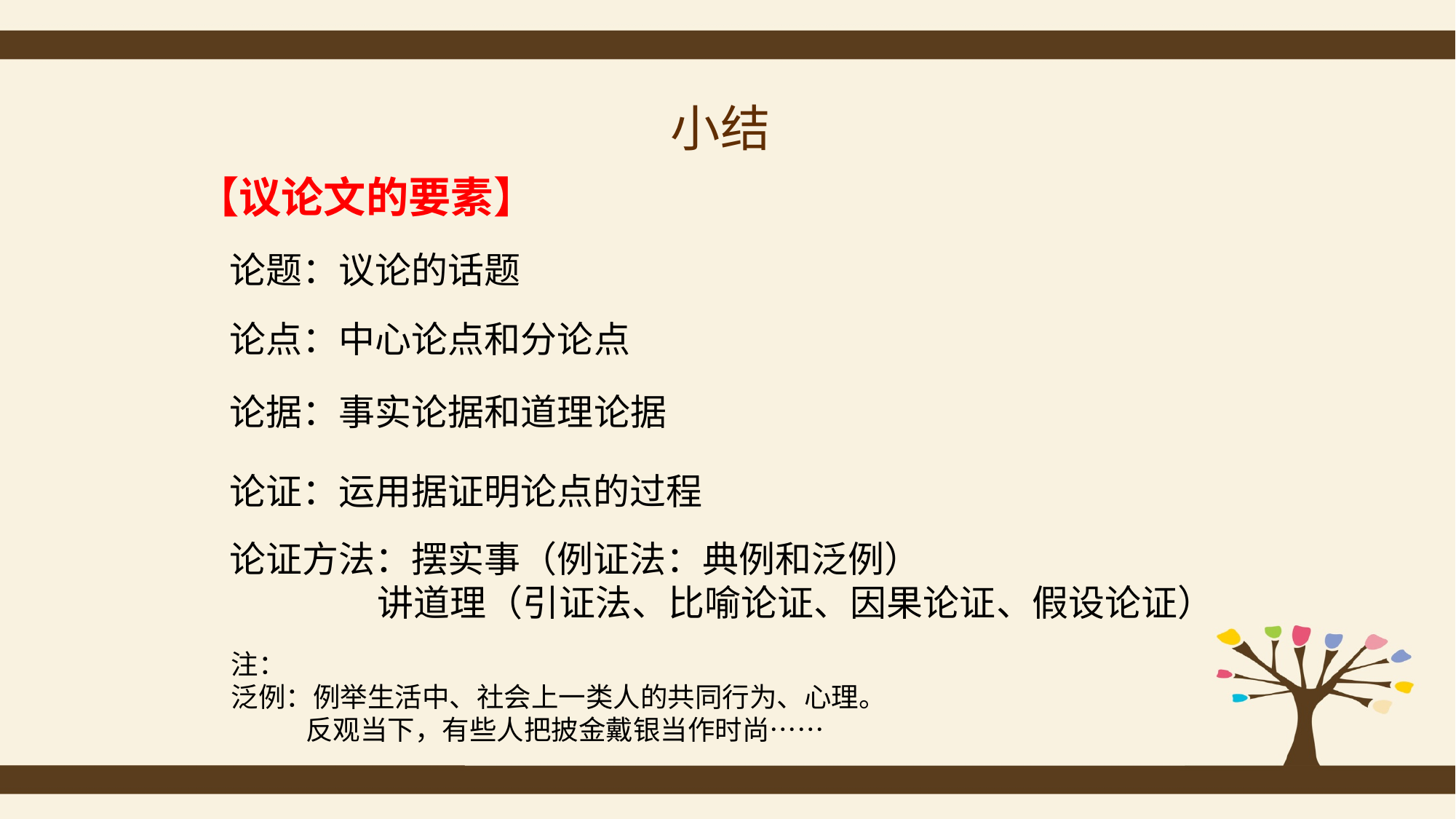

# 小结
【议论文的要素】
论题：议论的话题
论点：中心论点和分论点
论据：事实论据和道理论据
论证：运用据证明论点的过程
论证方法：摆实事（例证法：典例和泛例）
                 讲道理（引证法、比喻论证、因果论证、假设论证）
注：
泛例：例举生活中、社会上一类人的共同行为、心理。
           反观当下，有些人把披金戴银当作时尚……